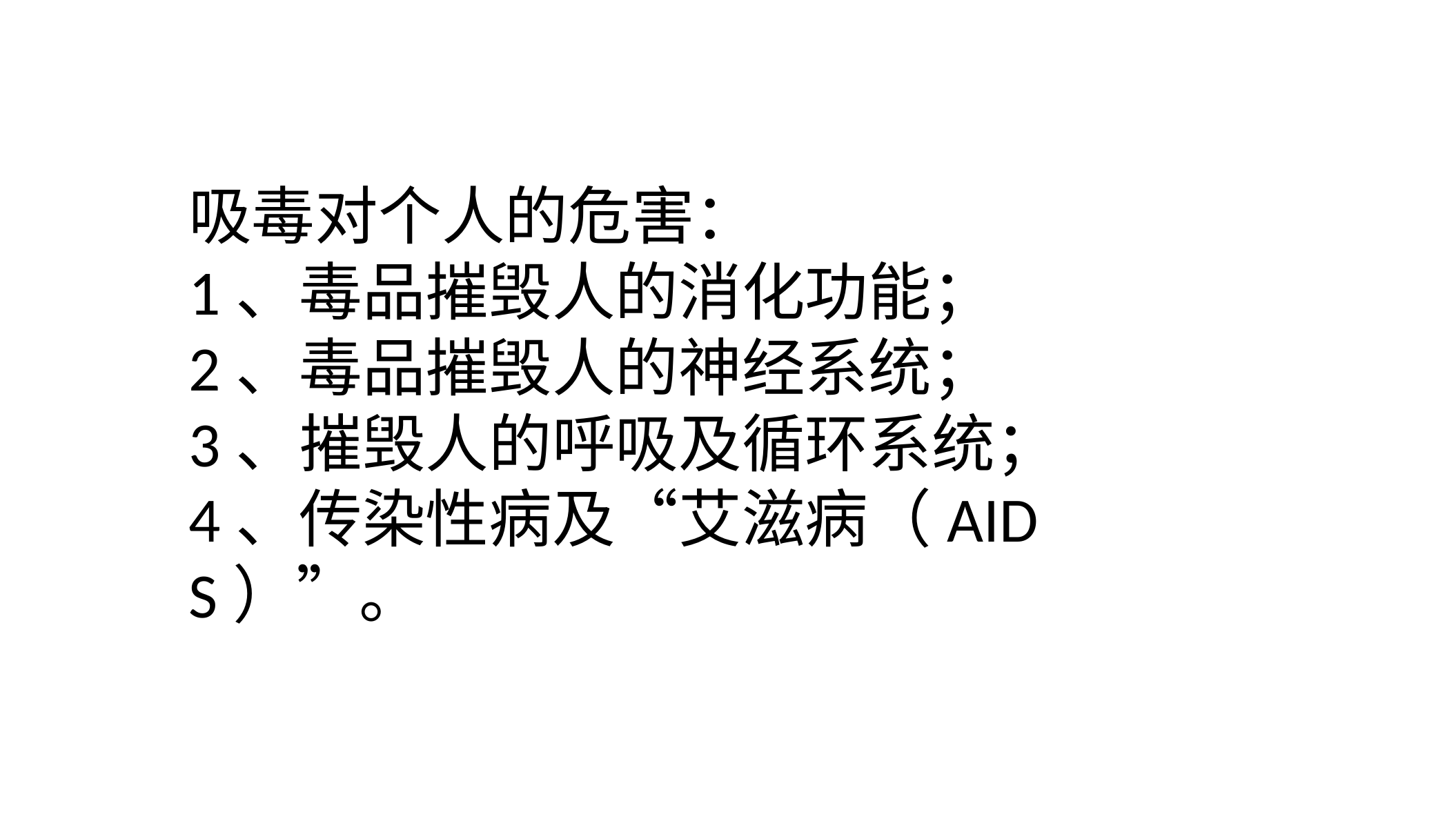

吸毒对个人的危害：
1、毒品摧毁人的消化功能；
2、毒品摧毁人的神经系统；
3、摧毁人的呼吸及循环系统；
4、传染性病及“艾滋病（AIDS）”。